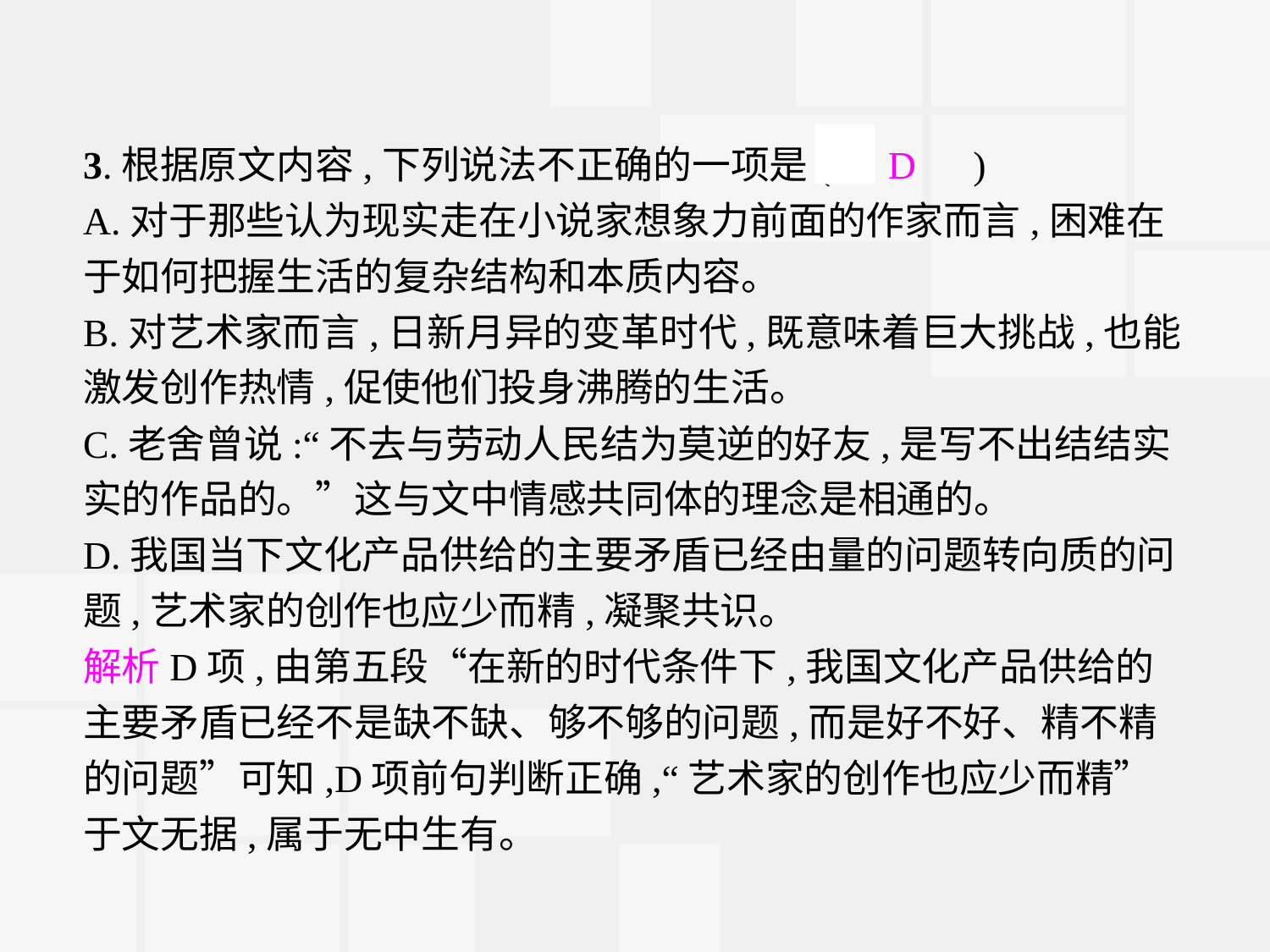

3.根据原文内容,下列说法不正确的一项是(　D　)
A.对于那些认为现实走在小说家想象力前面的作家而言,困难在于如何把握生活的复杂结构和本质内容。
B.对艺术家而言,日新月异的变革时代,既意味着巨大挑战,也能激发创作热情,促使他们投身沸腾的生活。
C.老舍曾说:“不去与劳动人民结为莫逆的好友,是写不出结结实实的作品的。”这与文中情感共同体的理念是相通的。
D.我国当下文化产品供给的主要矛盾已经由量的问题转向质的问题,艺术家的创作也应少而精,凝聚共识。
解析D项,由第五段“在新的时代条件下,我国文化产品供给的主要矛盾已经不是缺不缺、够不够的问题,而是好不好、精不精的问题”可知,D项前句判断正确,“艺术家的创作也应少而精”于文无据,属于无中生有。